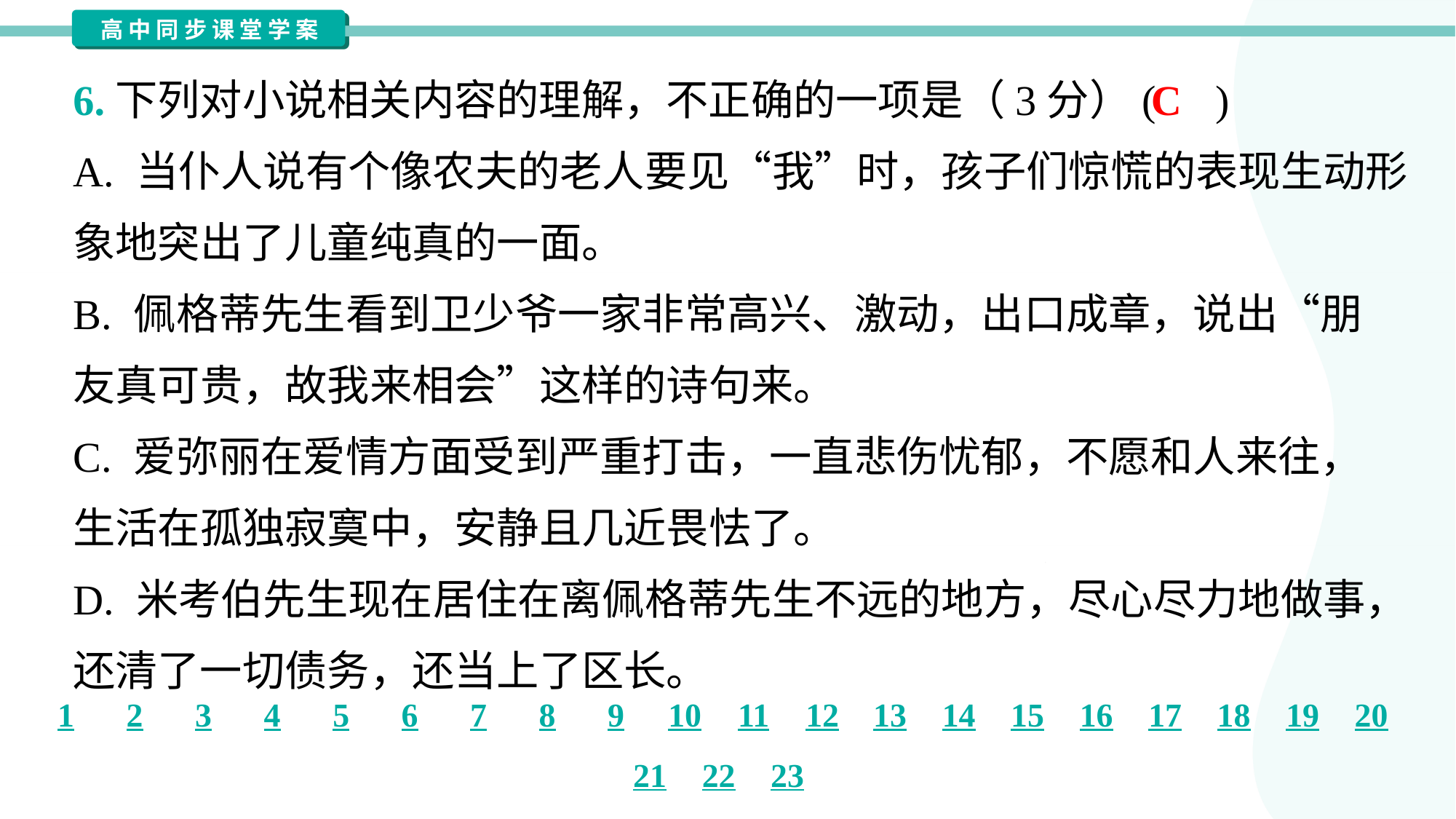

6.下列对小说相关内容的理解，不正确的一项是（3分）(     )
C
A. 当仆人说有个像农夫的老人要见“我”时，孩子们惊慌的表现生动形
象地突出了儿童纯真的一面。
B. 佩格蒂先生看到卫少爷一家非常高兴、激动，出口成章，说出“朋
友真可贵，故我来相会”这样的诗句来。
C. 爱弥丽在爱情方面受到严重打击，一直悲伤忧郁，不愿和人来往，
生活在孤独寂寞中，安静且几近畏怯了。
D. 米考伯先生现在居住在离佩格蒂先生不远的地方，尽心尽力地做事，
还清了一切债务，还当上了区长。